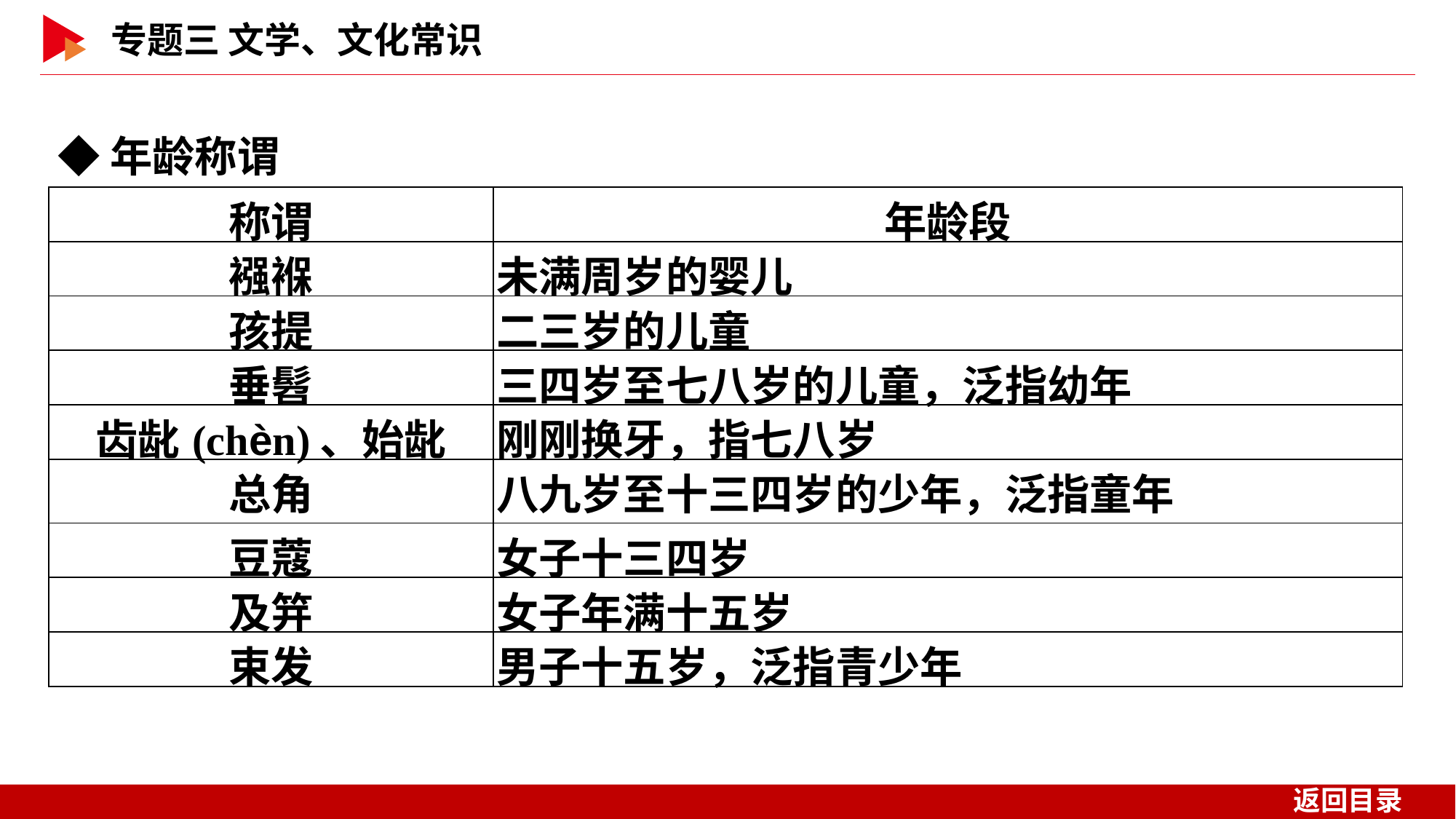

◆年龄称谓
| 称谓 | 年龄段 |
| --- | --- |
| 襁褓 | 未满周岁的婴儿 |
| 孩提 | 二三岁的儿童 |
| 垂髫 | 三四岁至七八岁的儿童，泛指幼年 |
| 齿龀(chèn)、始龀 | 刚刚换牙，指七八岁 |
| 总角 | 八九岁至十三四岁的少年，泛指童年 |
| 豆蔻 | 女子十三四岁 |
| 及笄 | 女子年满十五岁 |
| 束发 | 男子十五岁，泛指青少年 |